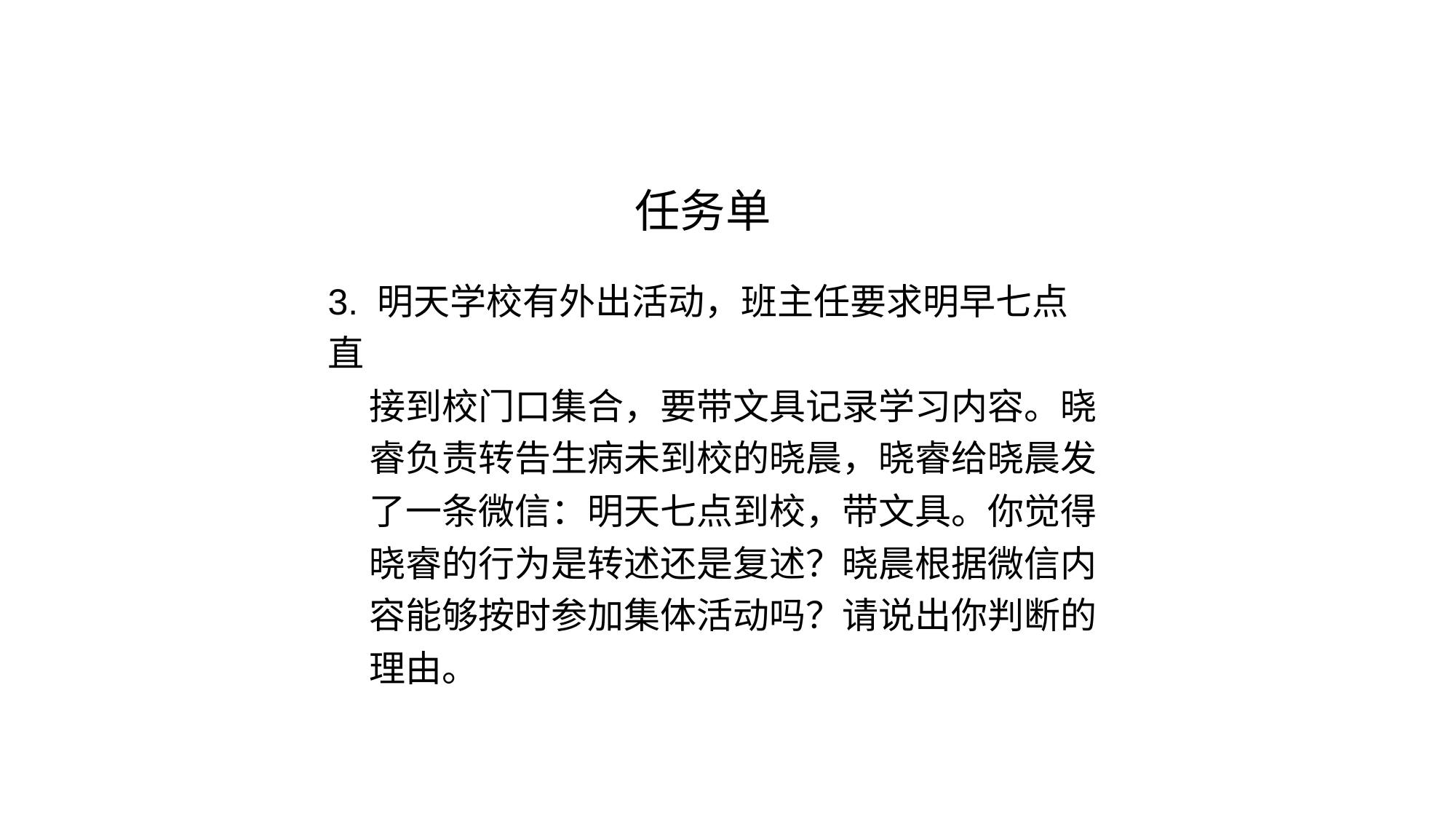

# 任务单
3. 明天学校有外出活动，班主任要求明早七点直
    接到校门口集合，要带文具记录学习内容。晓
    睿负责转告生病未到校的晓晨，晓睿给晓晨发
    了一条微信：明天七点到校，带文具。你觉得
    晓睿的行为是转述还是复述？晓晨根据微信内
    容能够按时参加集体活动吗？请说出你判断的
    理由。